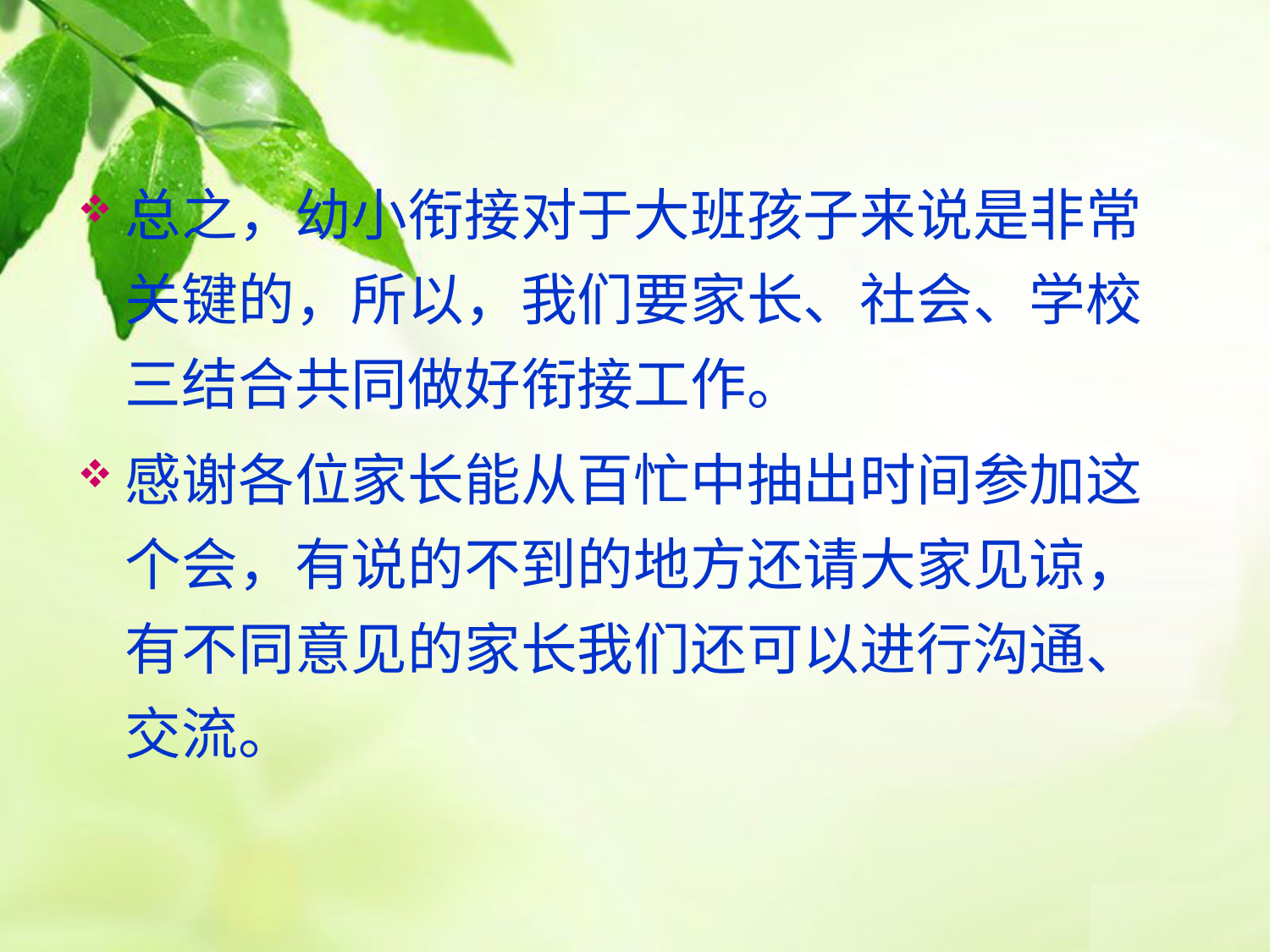

总之，幼小衔接对于大班孩子来说是非常关键的，所以，我们要家长、社会、学校三结合共同做好衔接工作。
感谢各位家长能从百忙中抽出时间参加这个会，有说的不到的地方还请大家见谅，有不同意见的家长我们还可以进行沟通、交流。